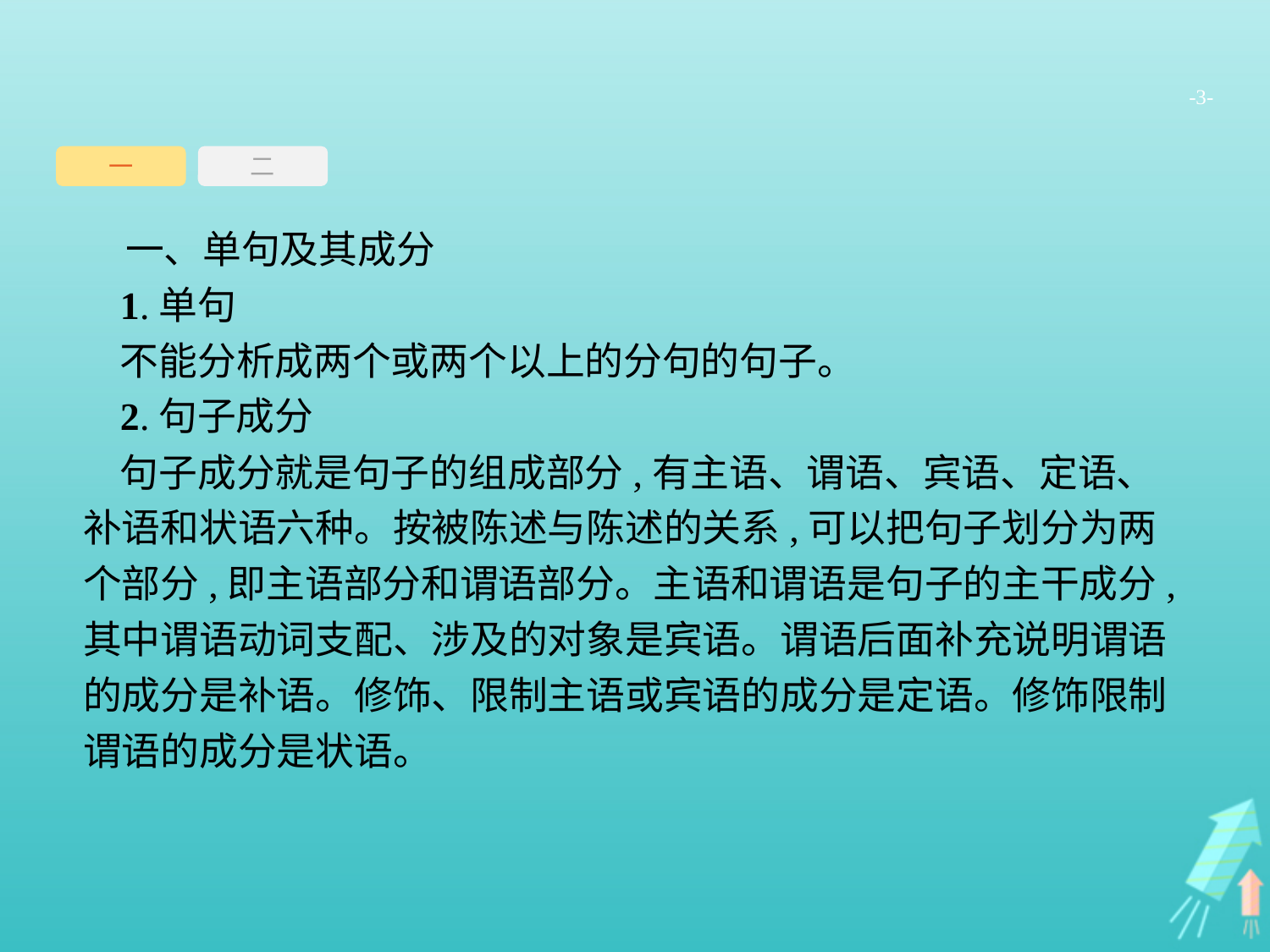

-3-
一
二
一、单句及其成分
1.单句
不能分析成两个或两个以上的分句的句子。
2.句子成分
句子成分就是句子的组成部分,有主语、谓语、宾语、定语、补语和状语六种。按被陈述与陈述的关系,可以把句子划分为两个部分,即主语部分和谓语部分。主语和谓语是句子的主干成分,其中谓语动词支配、涉及的对象是宾语。谓语后面补充说明谓语的成分是补语。修饰、限制主语或宾语的成分是定语。修饰限制谓语的成分是状语。